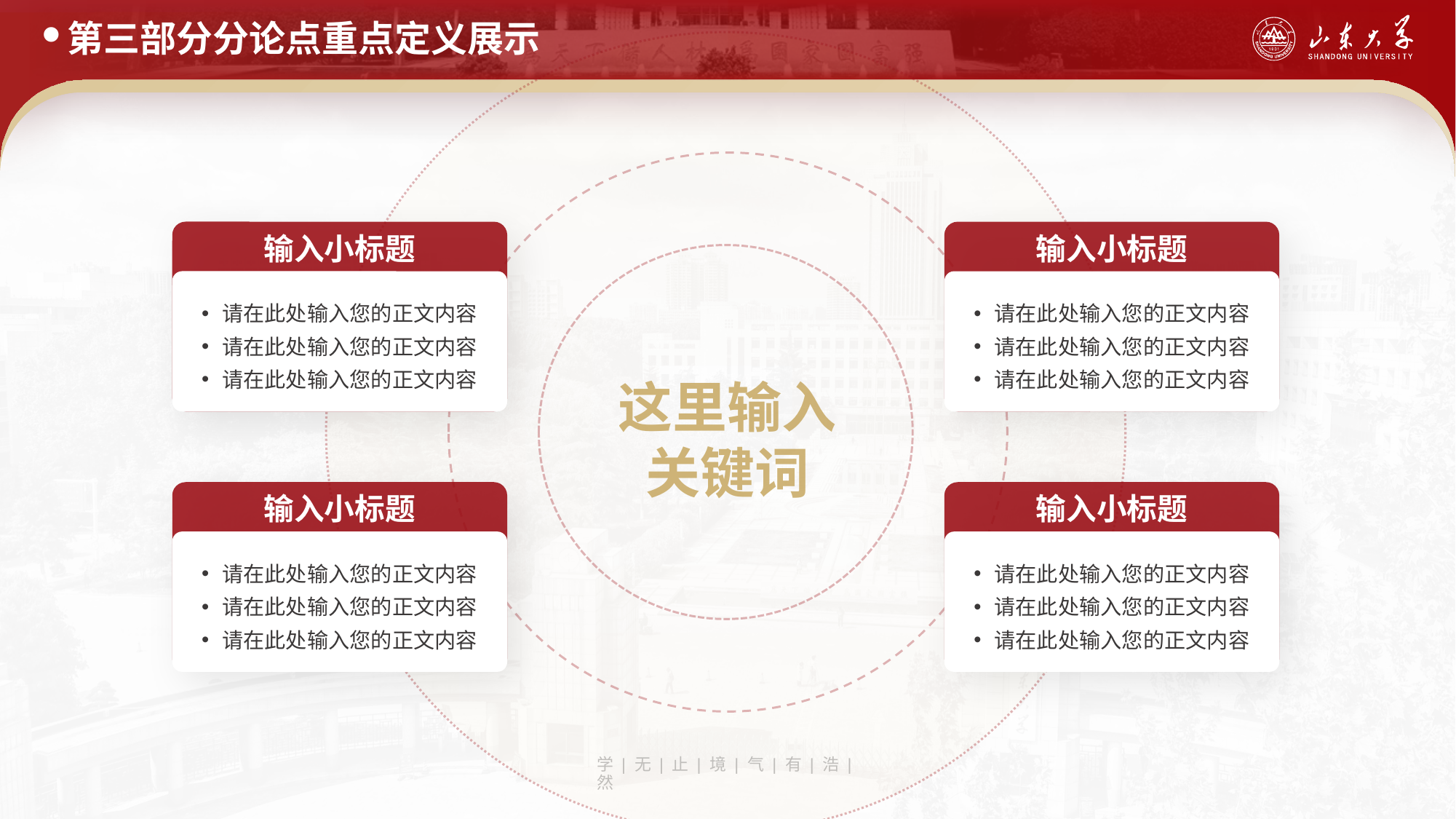

第三部分分论点重点定义展示

输入小标题
输入小标题

请在此处输入您的正文内容
请在此处输入您的正文内容
请在此处输入您的正文内容
请在此处输入您的正文内容
请在此处输入您的正文内容
请在此处输入您的正文内容
这里输入
关键词

输入小标题
输入小标题

请在此处输入您的正文内容
请在此处输入您的正文内容
请在此处输入您的正文内容
请在此处输入您的正文内容
请在此处输入您的正文内容
请在此处输入您的正文内容